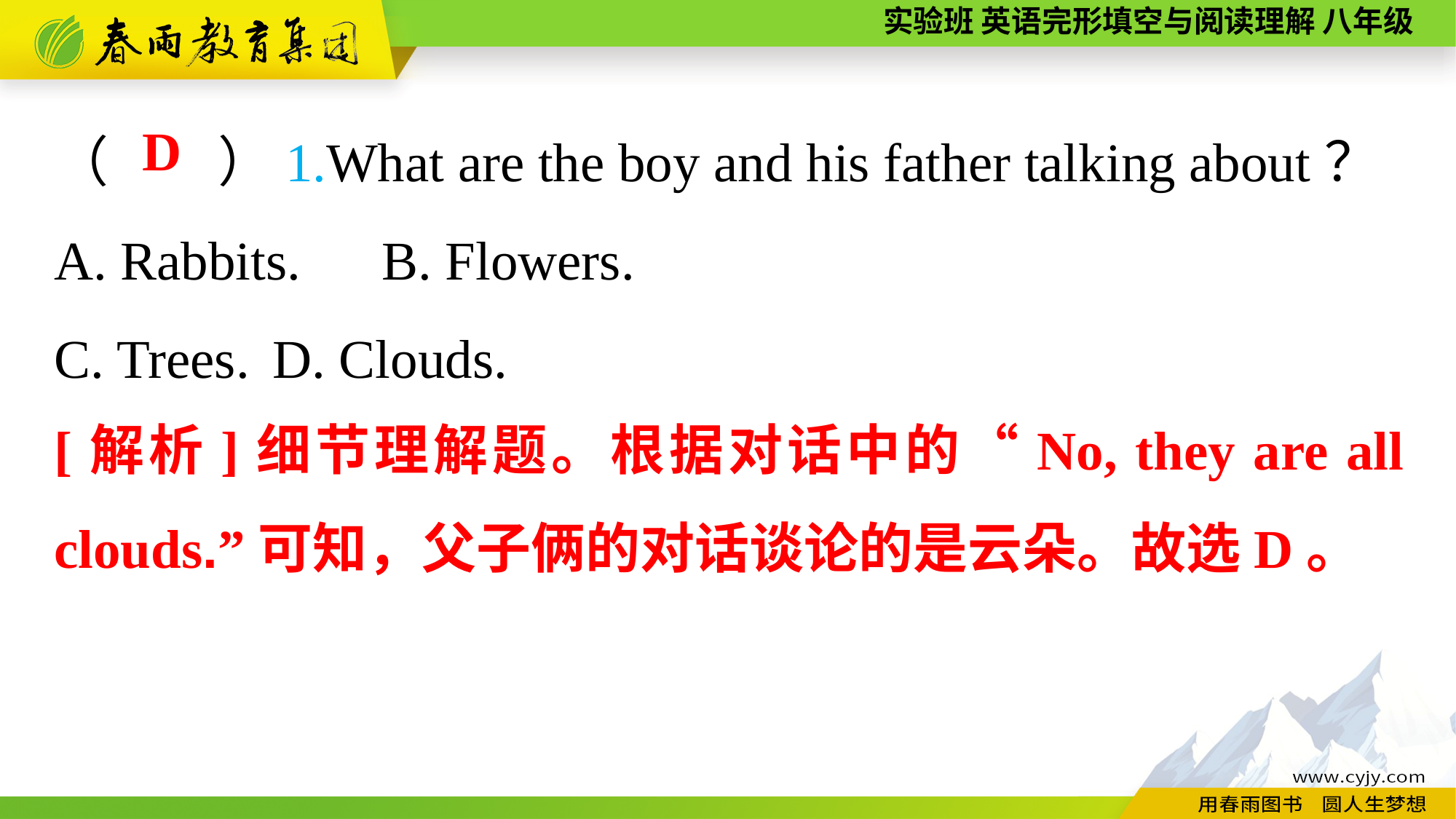

（　　）1.What are the boy and his father talking about？
A. Rabbits.	B. Flowers.
C. Trees.	D. Clouds.
D
[解析]细节理解题。根据对话中的“No, they are all clouds.”可知，父子俩的对话谈论的是云朵。故选D。